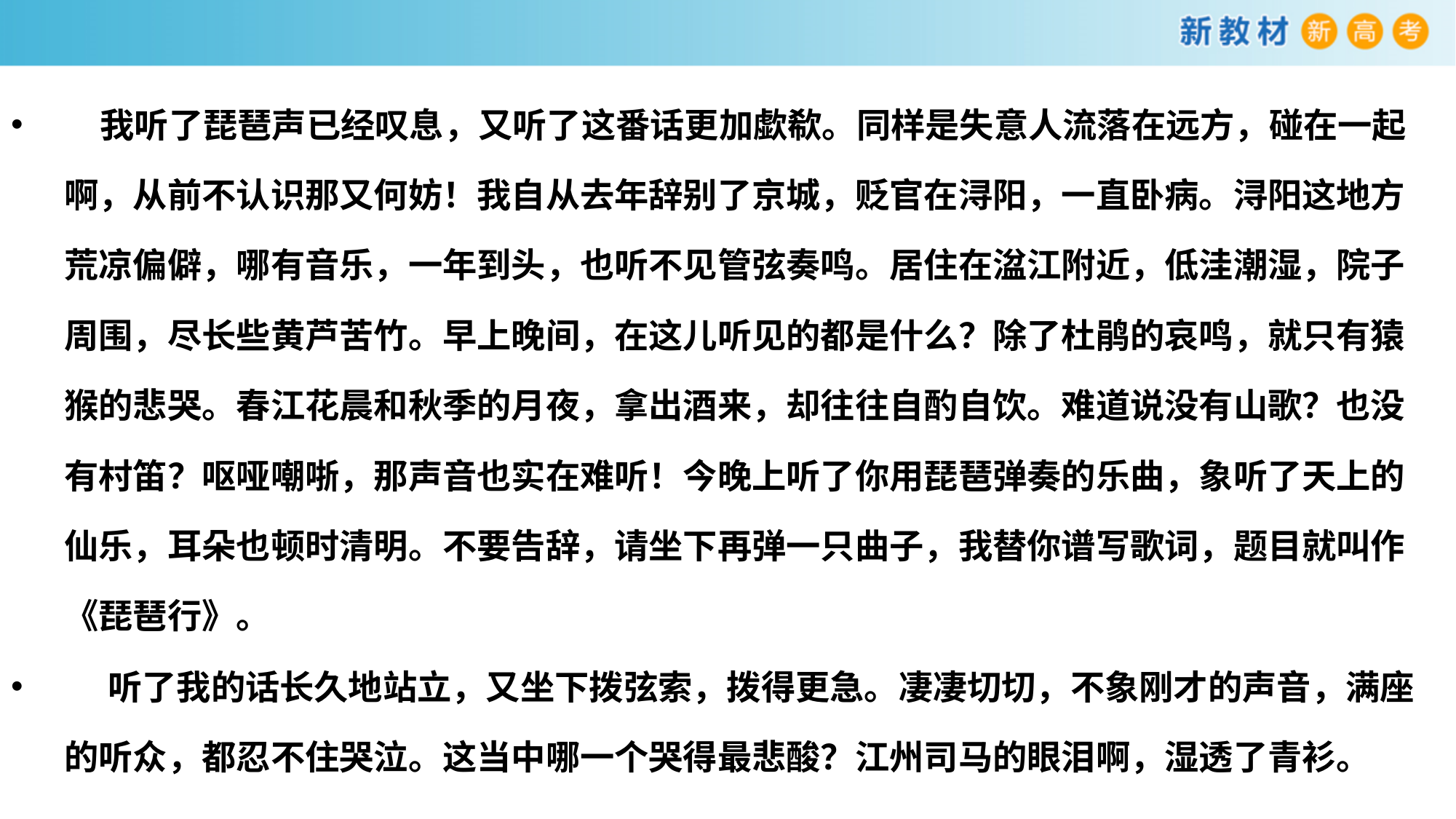

我听了琵琶声已经叹息，又听了这番话更加歔欷。同样是失意人流落在远方，碰在一起啊，从前不认识那又何妨！我自从去年辞别了京城，贬官在浔阳，一直卧病。浔阳这地方荒凉偏僻，哪有音乐，一年到头，也听不见管弦奏鸣。居住在湓江附近，低洼潮湿，院子周围，尽长些黄芦苦竹。早上晚间，在这儿听见的都是什么？除了杜鹃的哀鸣，就只有猿猴的悲哭。春江花晨和秋季的月夜，拿出酒来，却往往自酌自饮。难道说没有山歌？也没有村笛？呕哑嘲哳，那声音也实在难听！今晚上听了你用琵琶弹奏的乐曲，象听了天上的仙乐，耳朵也顿时清明。不要告辞，请坐下再弹一只曲子，我替你谱写歌词，题目就叫作《琵琶行》。
     听了我的话长久地站立，又坐下拨弦索，拨得更急。凄凄切切，不象刚才的声音，满座的听众，都忍不住哭泣。这当中哪一个哭得最悲酸？江州司马的眼泪啊，湿透了青衫。